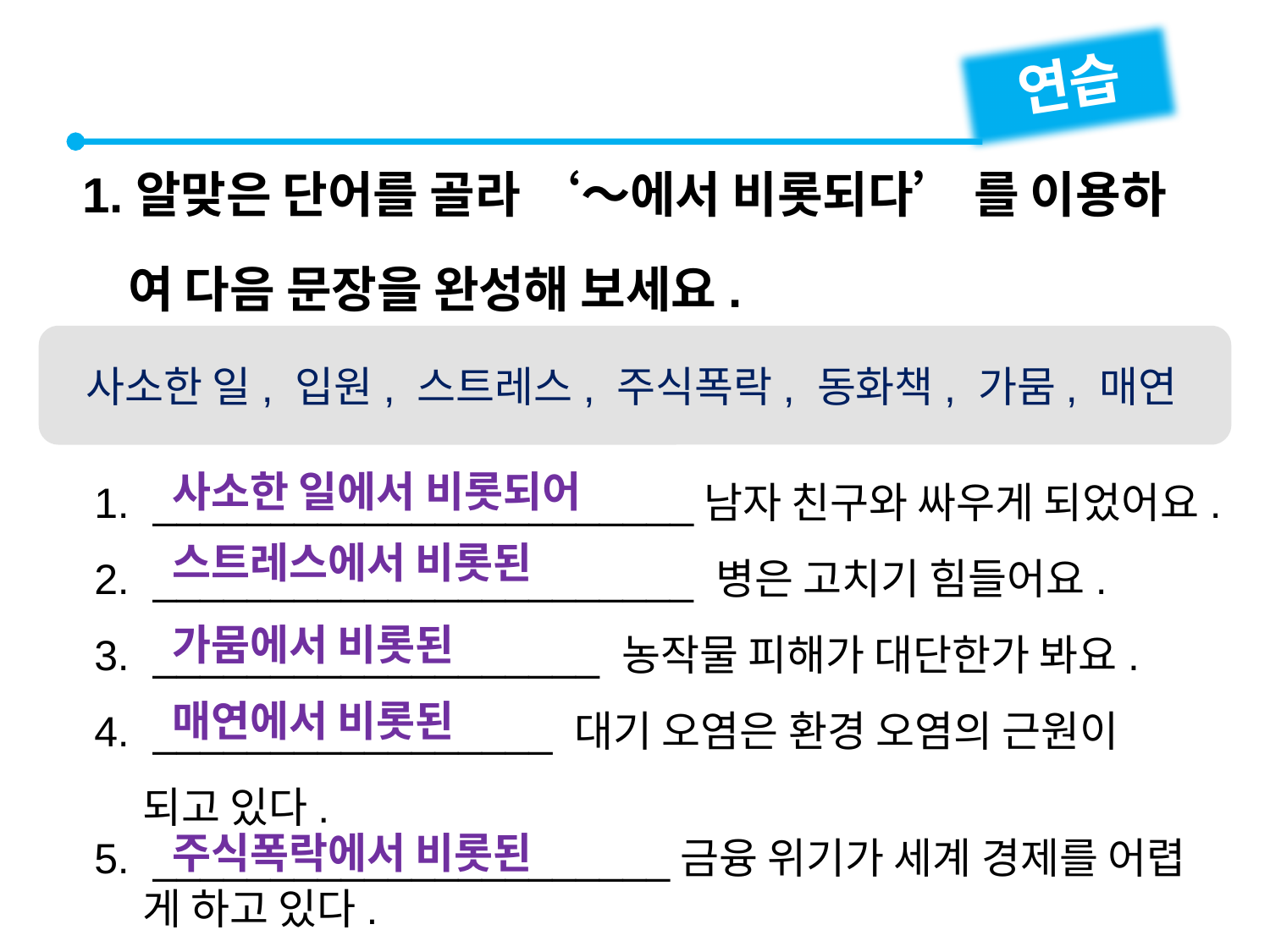

연습
1.알맞은 단어를 골라 ‘～에서 비롯되다’ 를 이용하
   여 다음 문장을 완성해 보세요.
  사소한 일, 입원, 스트레스, 주식폭락, 동화책, 가뭄, 매연
1.  _______________________남자 친구와 싸우게 되었어요.
2.  _______________________ 병은 고치기 힘들어요.
3.  ___________________ 농작물 피해가 대단한가 봐요.
4.  _________________ 대기 오염은 환경 오염의 근원이
    되고 있다.
5.  ______________________금융 위기가 세계 경제를 어렵
    게 하고 있다.

사소한 일에서 비롯되어
스트레스에서 비롯된
가뭄에서 비롯된
매연에서 비롯된
주식폭락에서 비롯된